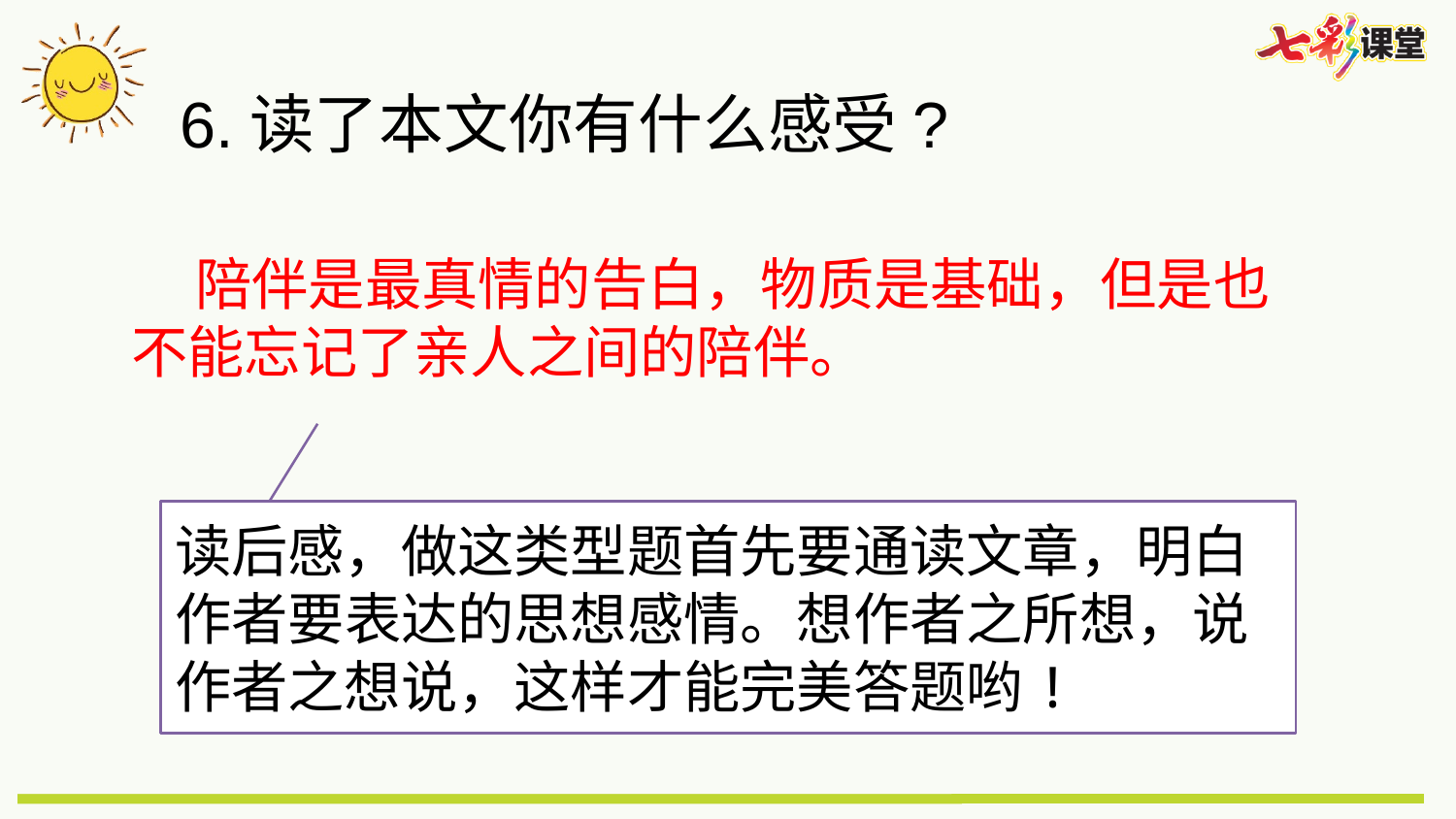

6.读了本文你有什么感受?
    陪伴是最真情的告白，物质是基础，但是也不能忘记了亲人之间的陪伴。
读后感，做这类型题首先要通读文章，明白作者要表达的思想感情。想作者之所想，说作者之想说，这样才能完美答题哟!